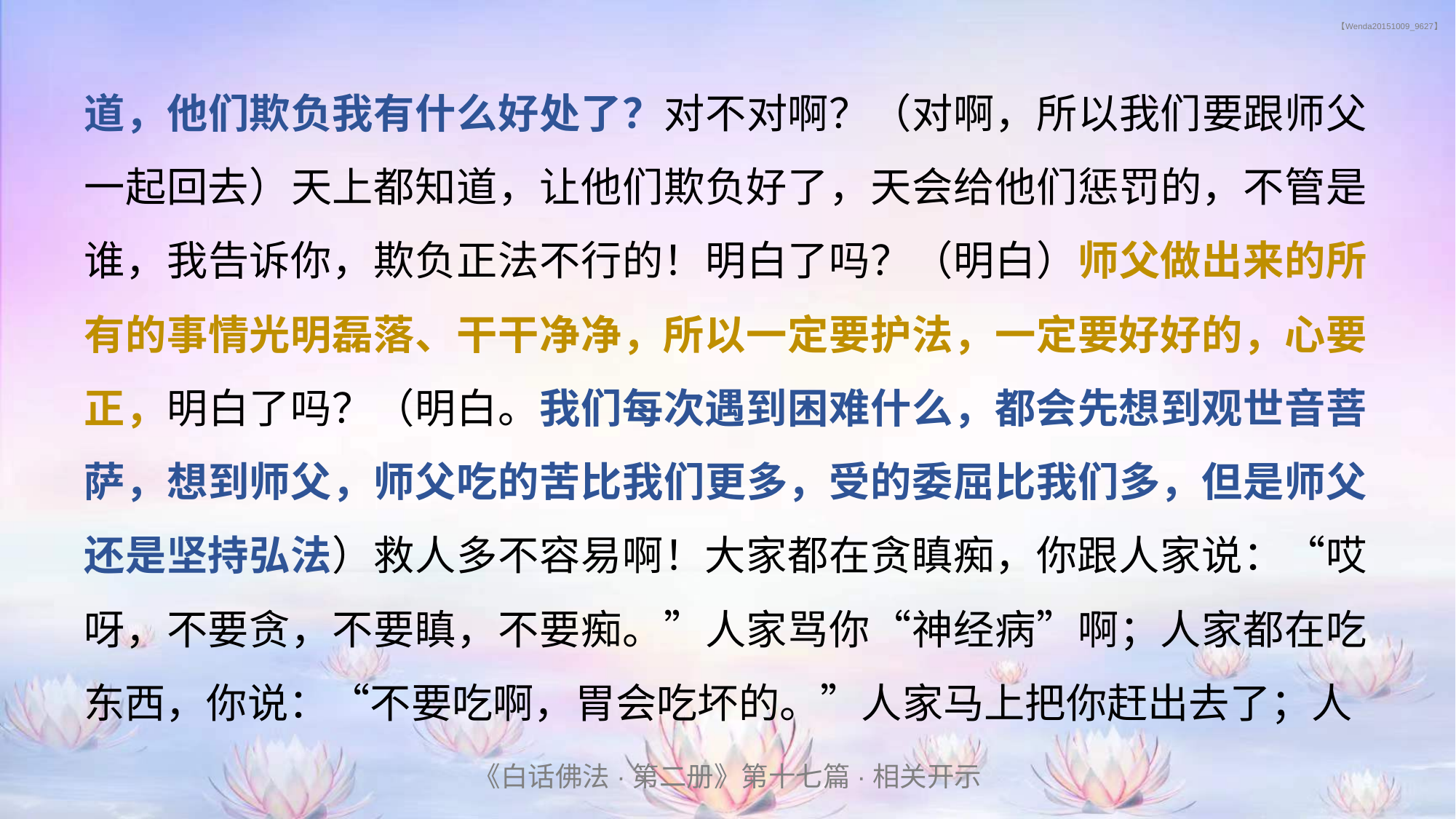

# 【Wenda20151009_9627】
道，他们欺负我有什么好处了？对不对啊？（对啊，所以我们要跟师父一起回去）天上都知道，让他们欺负好了，天会给他们惩罚的，不管是谁，我告诉你，欺负正法不行的！明白了吗？（明白）师父做出来的所有的事情光明磊落、干干净净，所以一定要护法，一定要好好的，心要正，明白了吗？（明白。我们每次遇到困难什么，都会先想到观世音菩萨，想到师父，师父吃的苦比我们更多，受的委屈比我们多，但是师父还是坚持弘法）救人多不容易啊！大家都在贪瞋痴，你跟人家说：“哎呀，不要贪，不要瞋，不要痴。”人家骂你“神经病”啊；人家都在吃东西，你说：“不要吃啊，胃会吃坏的。”人家马上把你赶出去了；人
《白话佛法·第二册》第十七篇·相关开示